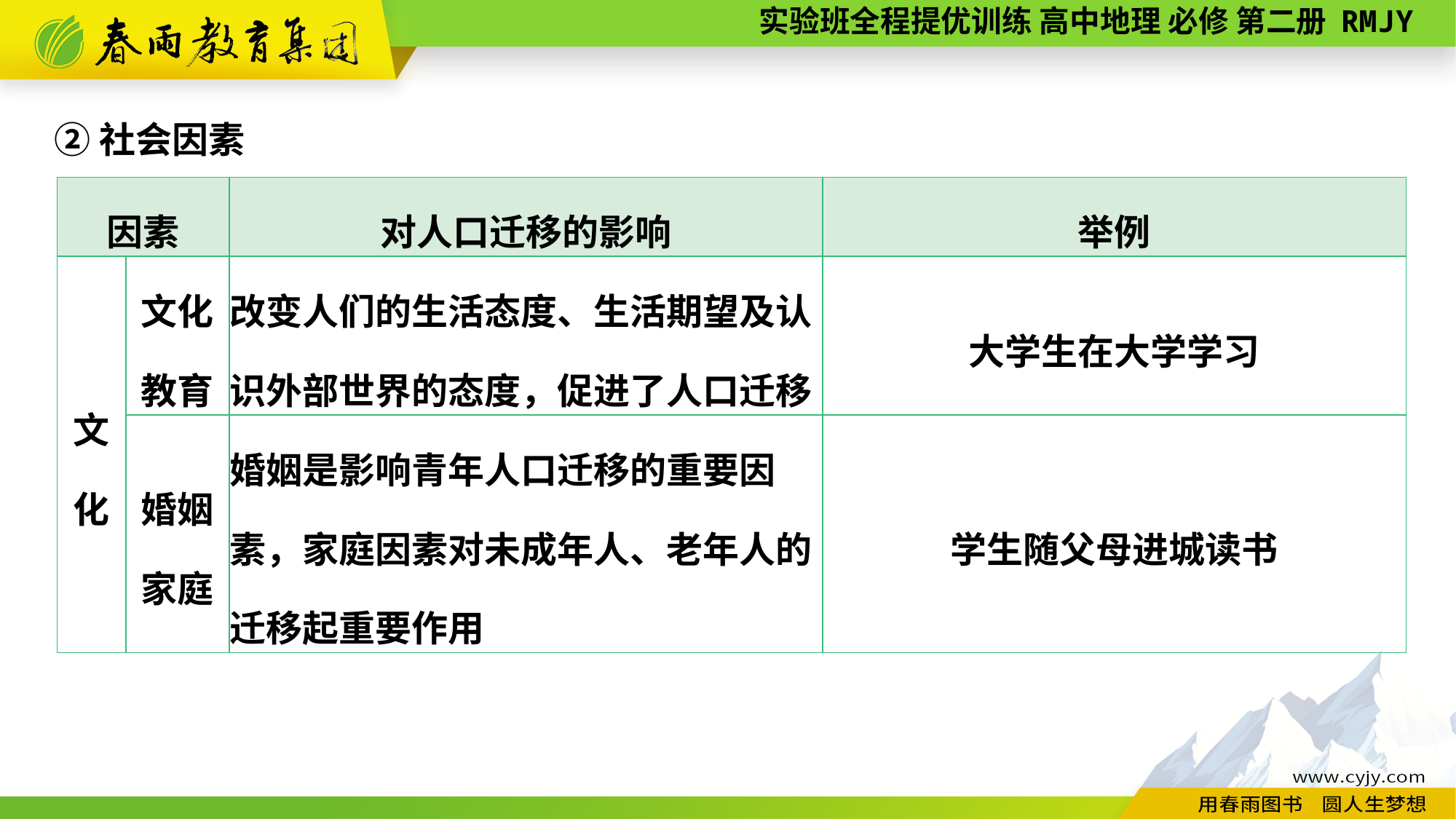

②社会因素
| 因素 |  | 对人口迁移的影响 | 举例 |
| --- | --- | --- | --- |
| 文 化 | 文化教育 | 改变人们的生活态度、生活期望及认识外部世界的态度，促进了人口迁移 | 大学生在大学学习 |
|  | 婚姻家庭 | 婚姻是影响青年人口迁移的重要因素，家庭因素对未成年人、老年人的迁移起重要作用 | 学生随父母进城读书 |